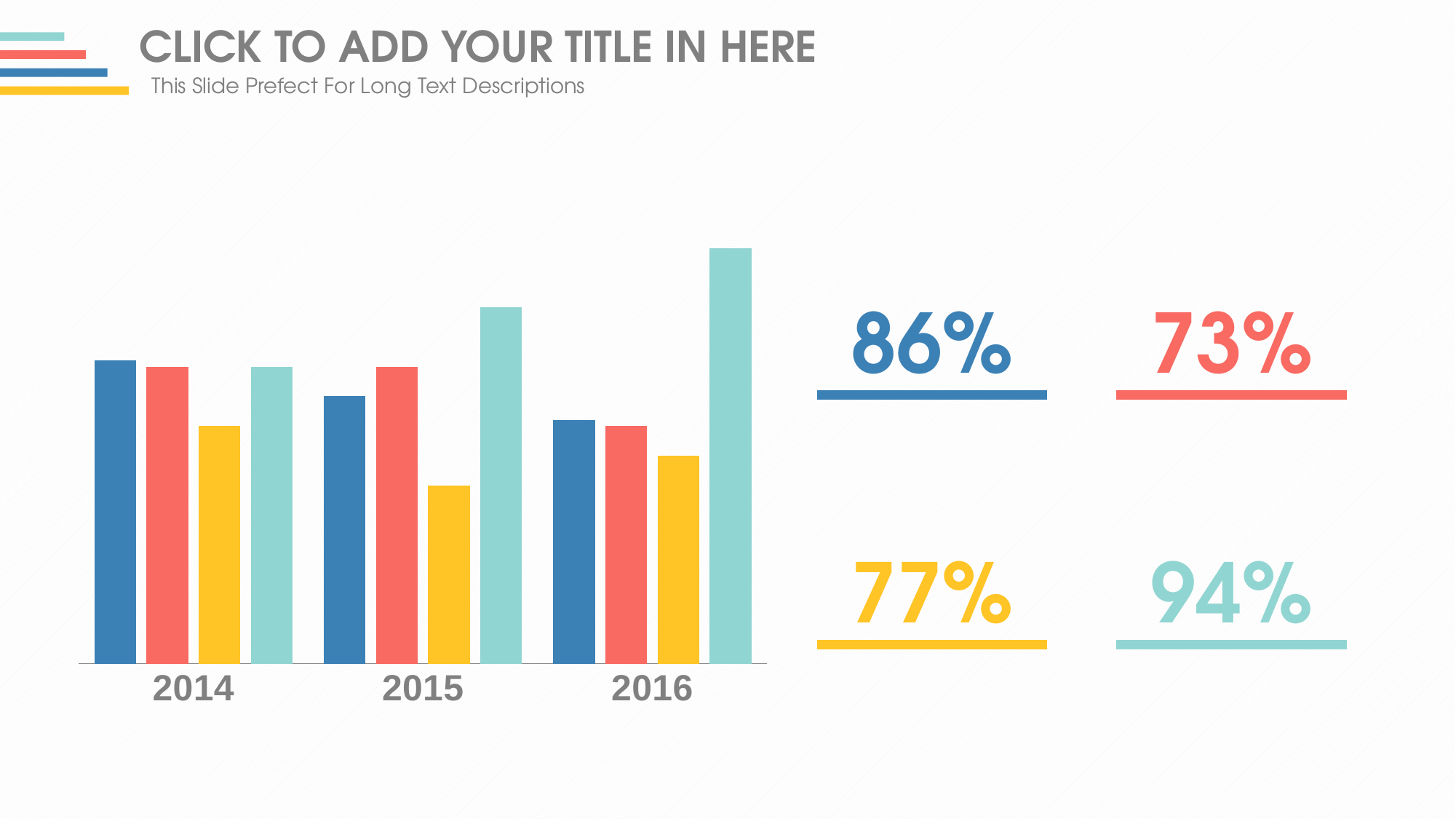

CLICK TO ADD YOUR TITLE IN HERE

This Slide Prefect For Long Text Descriptions

### Chart

| Category | 列1 | 列2 | 列3 | 列4 |
|---|---|---|---|---|
| 2014 | 5.1 | 5.0 | 4.0 | 5.0 |
| 2015 | 4.5 | 5.0 | 3.0 | 6.0 |
| 2016 | 4.1 | 4.0 | 3.5 | 7.0 |
86%
73%
77%
94%